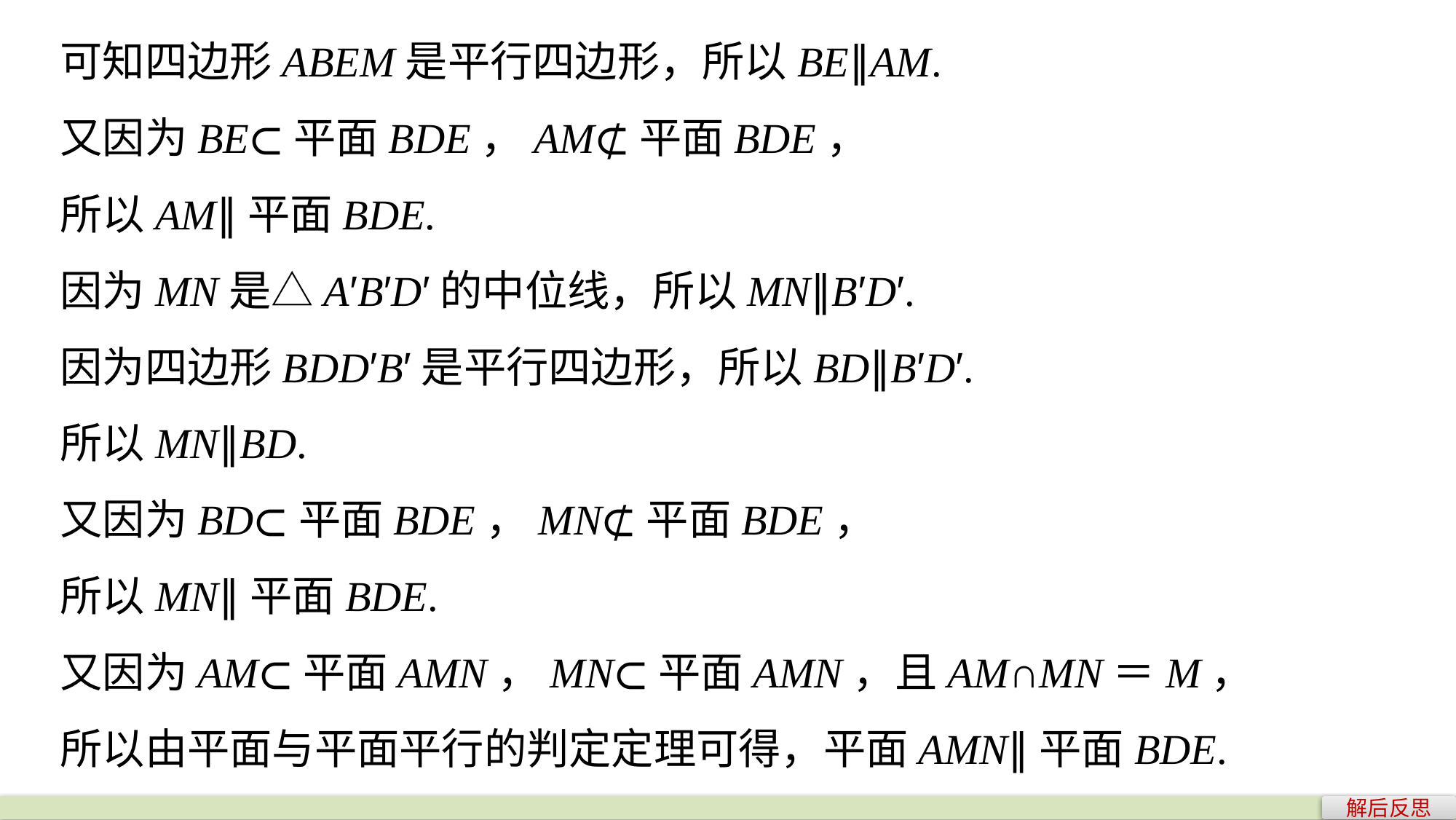

可知四边形ABEM是平行四边形，所以BE∥AM.
又因为BE⊂平面BDE，AM⊄平面BDE，
所以AM∥平面BDE.
因为MN是△A′B′D′的中位线，所以MN∥B′D′.
因为四边形BDD′B′是平行四边形，所以BD∥B′D′.
所以MN∥BD.
又因为BD⊂平面BDE，MN⊄平面BDE，
所以MN∥平面BDE.
又因为AM⊂平面AMN，MN⊂平面AMN，且AM∩MN＝M，
所以由平面与平面平行的判定定理可得，平面AMN∥平面BDE.
解后反思